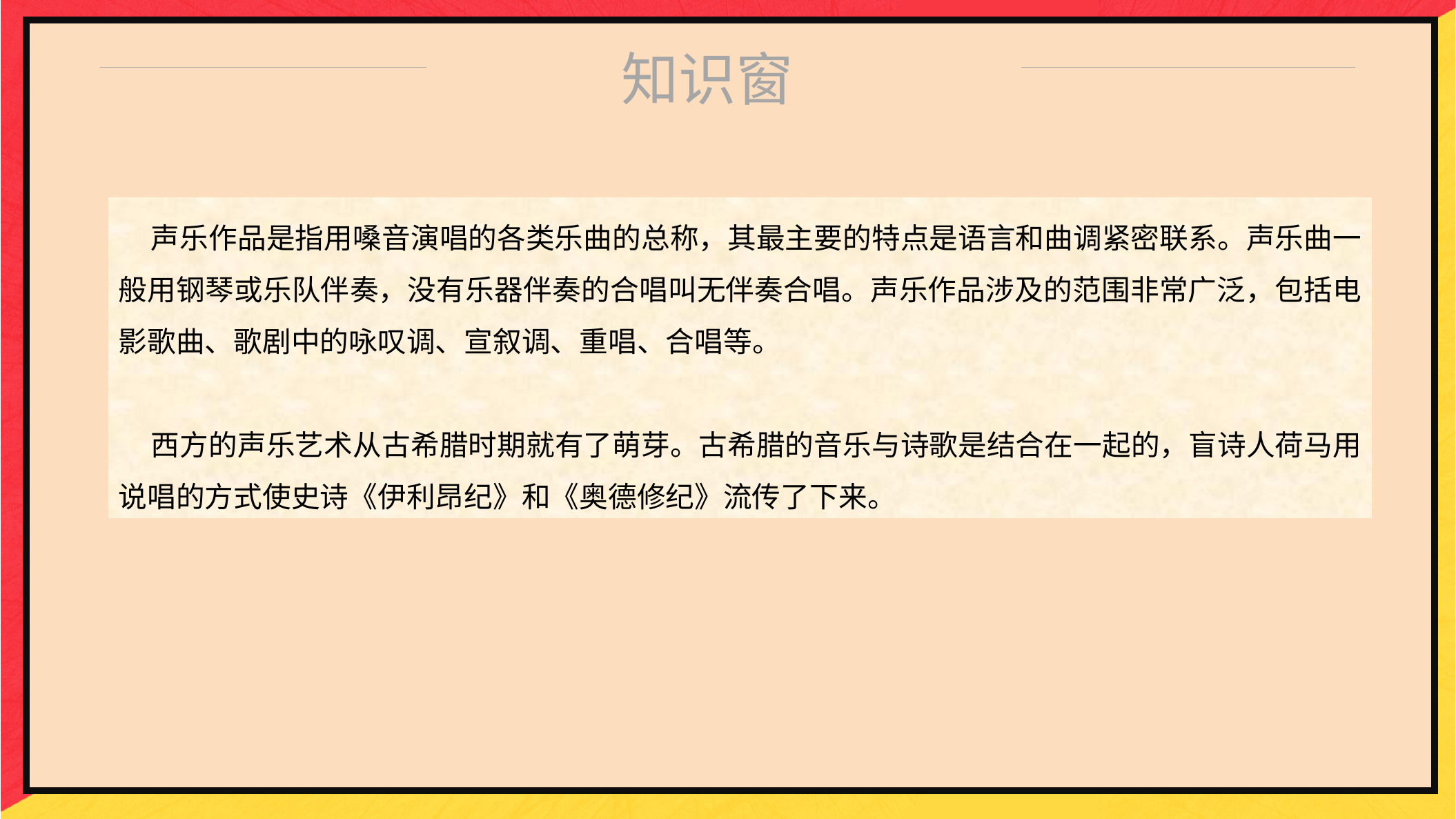

知识窗
    声乐作品是指用嗓音演唱的各类乐曲的总称，其最主要的特点是语言和曲调紧密联系。声乐曲一般用钢琴或乐队伴奏，没有乐器伴奏的合唱叫无伴奏合唱。声乐作品涉及的范围非常广泛，包括电影歌曲、歌剧中的咏叹调、宣叙调、重唱、合唱等。

    西方的声乐艺术从古希腊时期就有了萌芽。古希腊的音乐与诗歌是结合在一起的，盲诗人荷马用说唱的方式使史诗《伊利昂纪》和《奥德修纪》流传了下来。